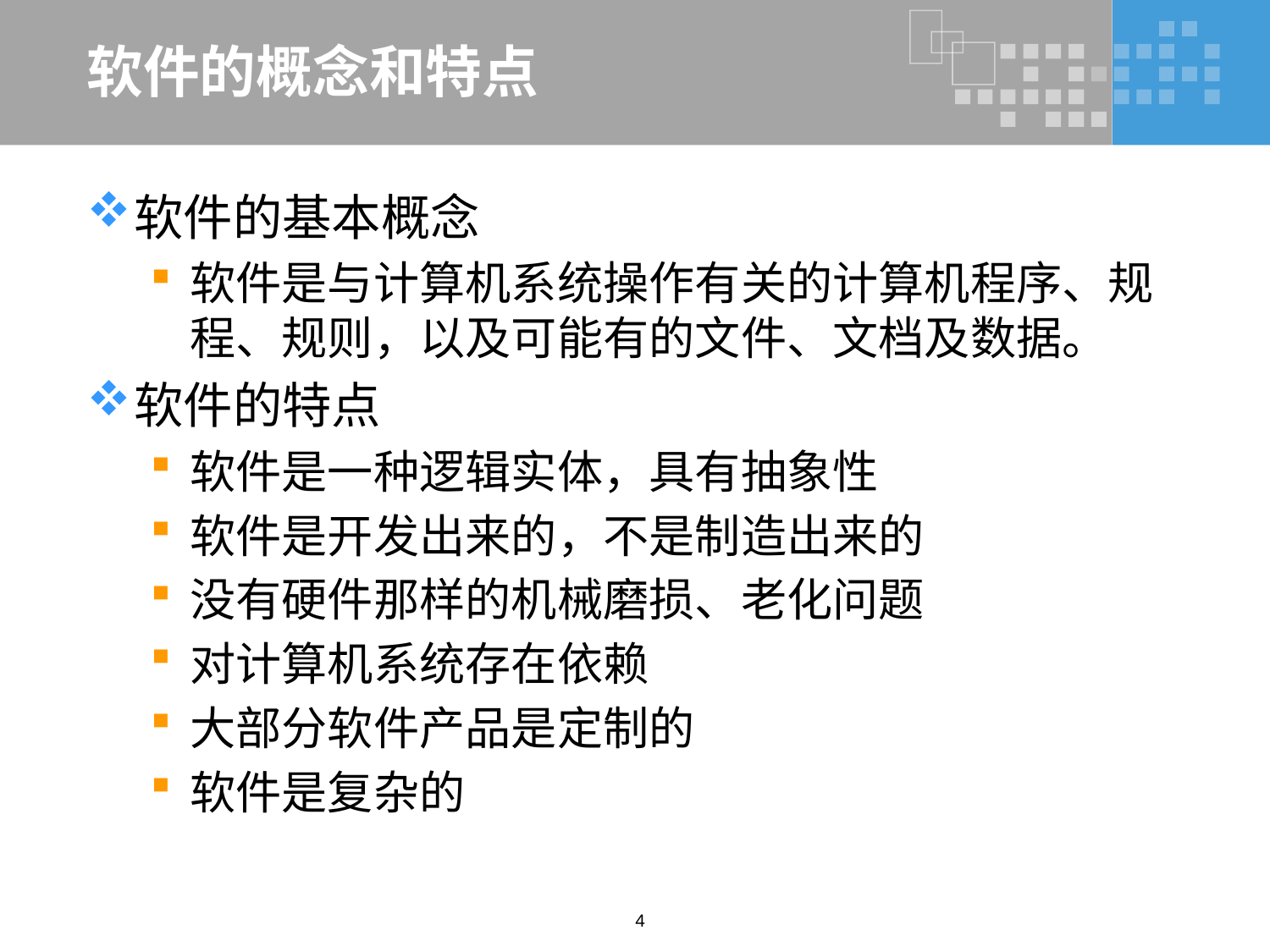

# 软件的概念和特点
软件的基本概念
软件是与计算机系统操作有关的计算机程序、规程、规则，以及可能有的文件、文档及数据。
软件的特点
软件是一种逻辑实体，具有抽象性
软件是开发出来的，不是制造出来的
没有硬件那样的机械磨损、老化问题
对计算机系统存在依赖
大部分软件产品是定制的
软件是复杂的
4